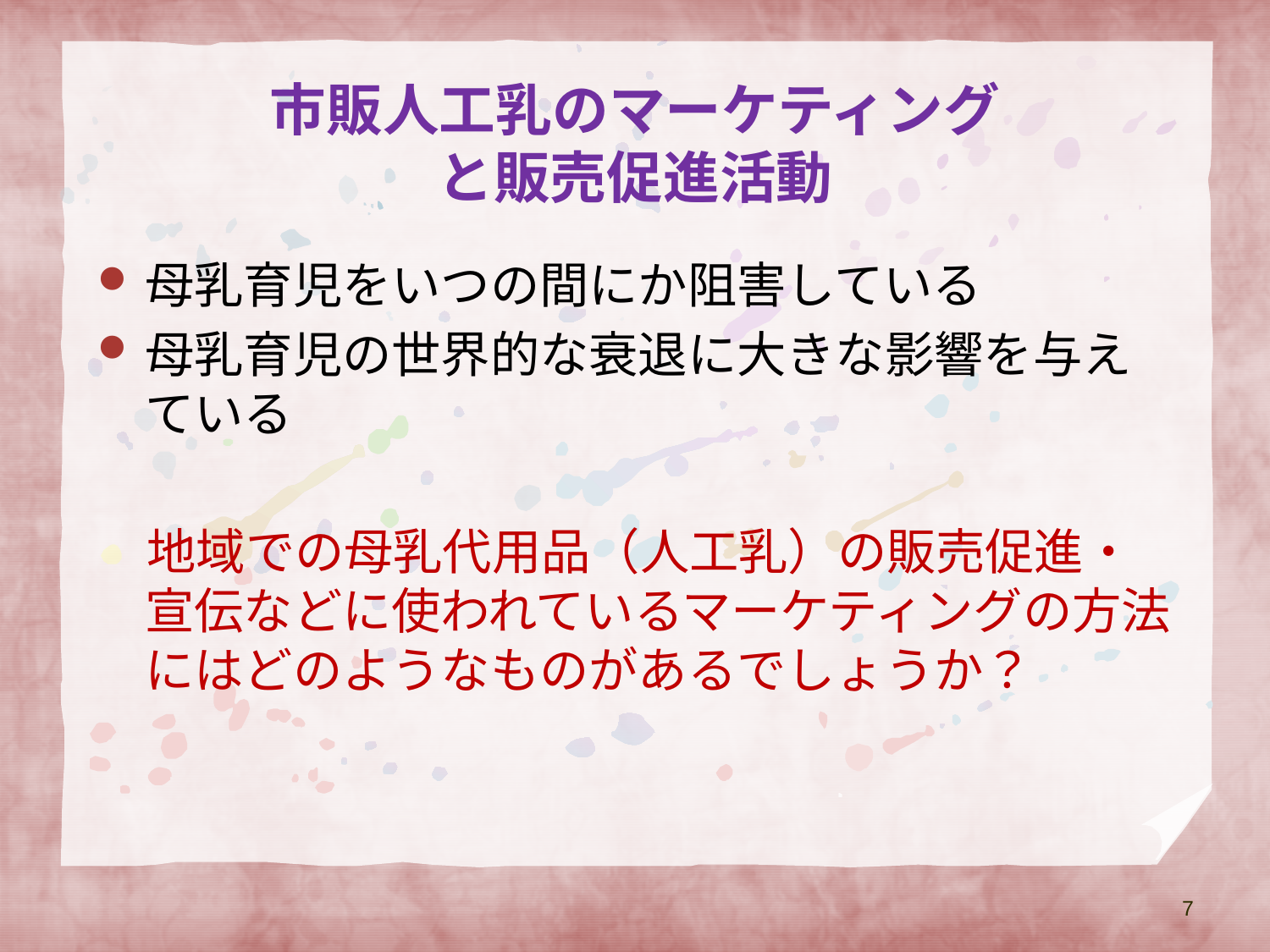

# 市販人工乳のマーケティング と販売促進活動
母乳育児をいつの間にか阻害している
母乳育児の世界的な衰退に大きな影響を与えている

　地域での母乳代用品（人工乳）の販売促進・宣伝などに使われているマーケティングの方法にはどのようなものがあるでしょうか？

7